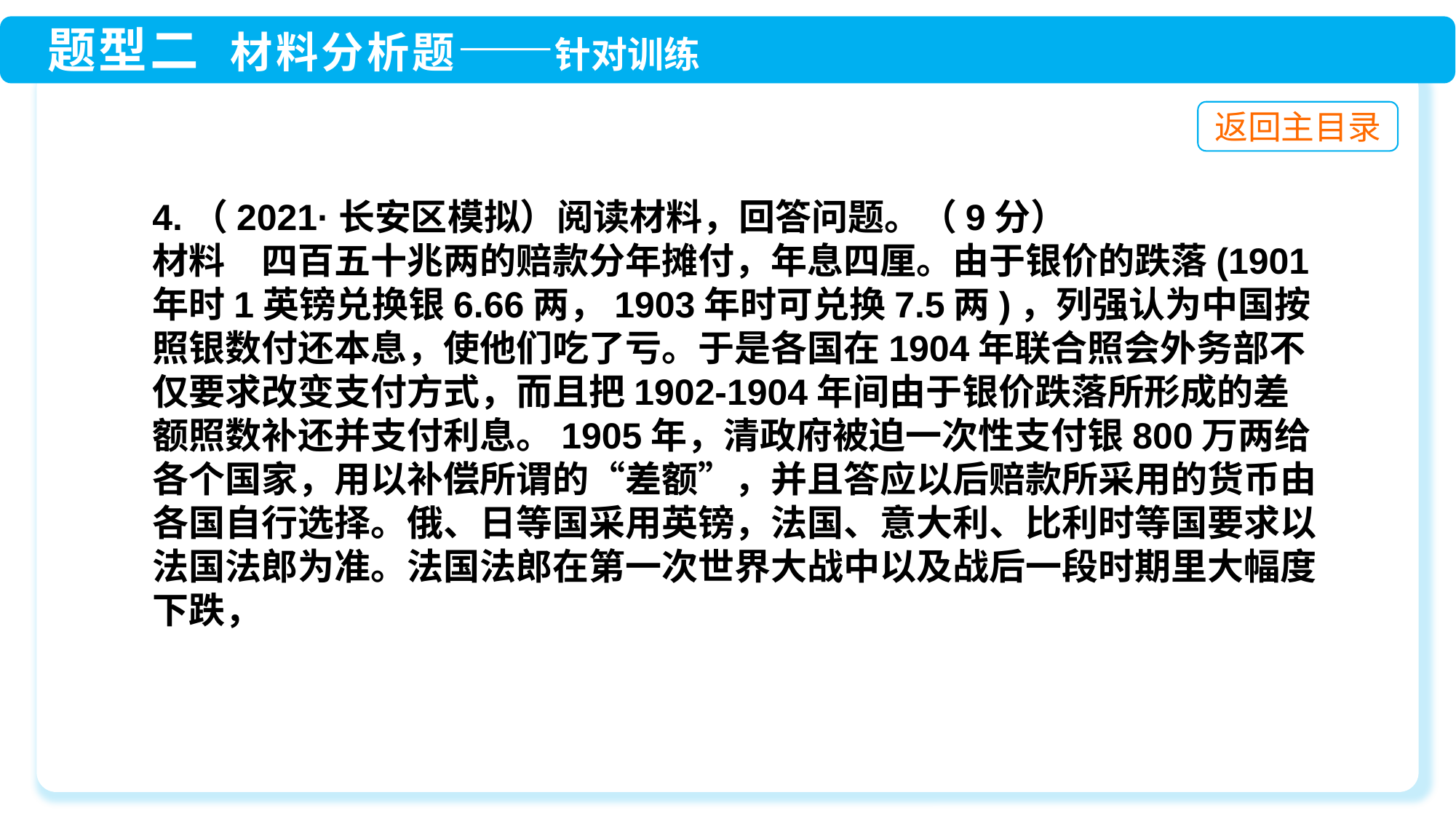

4.（2021·长安区模拟）阅读材料，回答问题。（9分）
材料　四百五十兆两的赔款分年摊付，年息四厘。由于银价的跌落(1901年时1英镑兑换银6.66两，1903年时可兑换7.5两)，列强认为中国按照银数付还本息，使他们吃了亏。于是各国在1904年联合照会外务部不仅要求改变支付方式，而且把1902-1904年间由于银价跌落所形成的差额照数补还并支付利息。1905年，清政府被迫一次性支付银800万两给各个国家，用以补偿所谓的“差额”，并且答应以后赔款所采用的货币由各国自行选择。俄、日等国采用英镑，法国、意大利、比利时等国要求以法国法郎为准。法国法郎在第一次世界大战中以及战后一段时期里大幅度下跌，